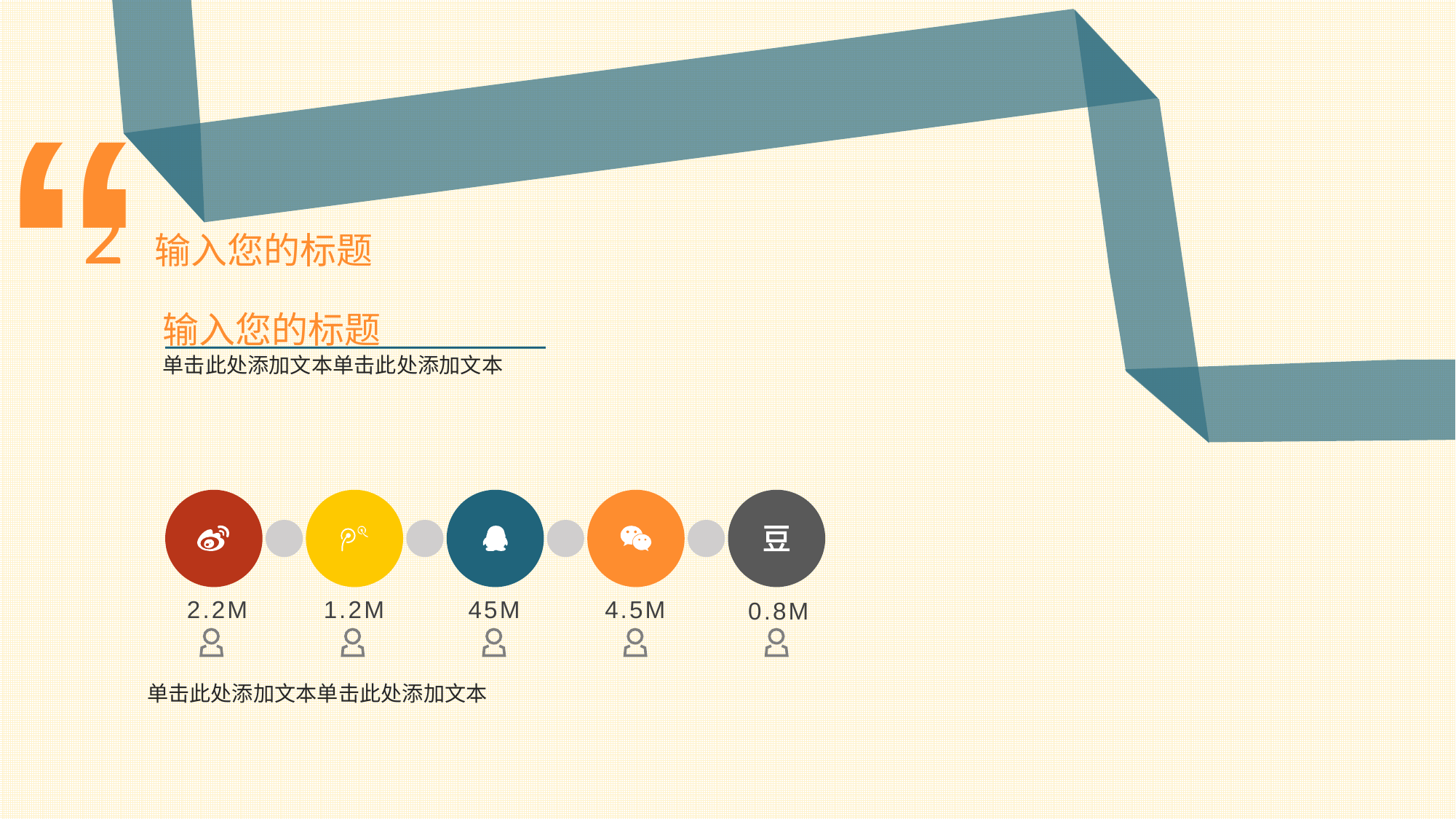

“

2 输入您的标题

输入您的标题
单击此处添加文本单击此处添加文本

1.2M

2.2M

45M

4.5M

0.8M

单击此处添加文本单击此处添加文本